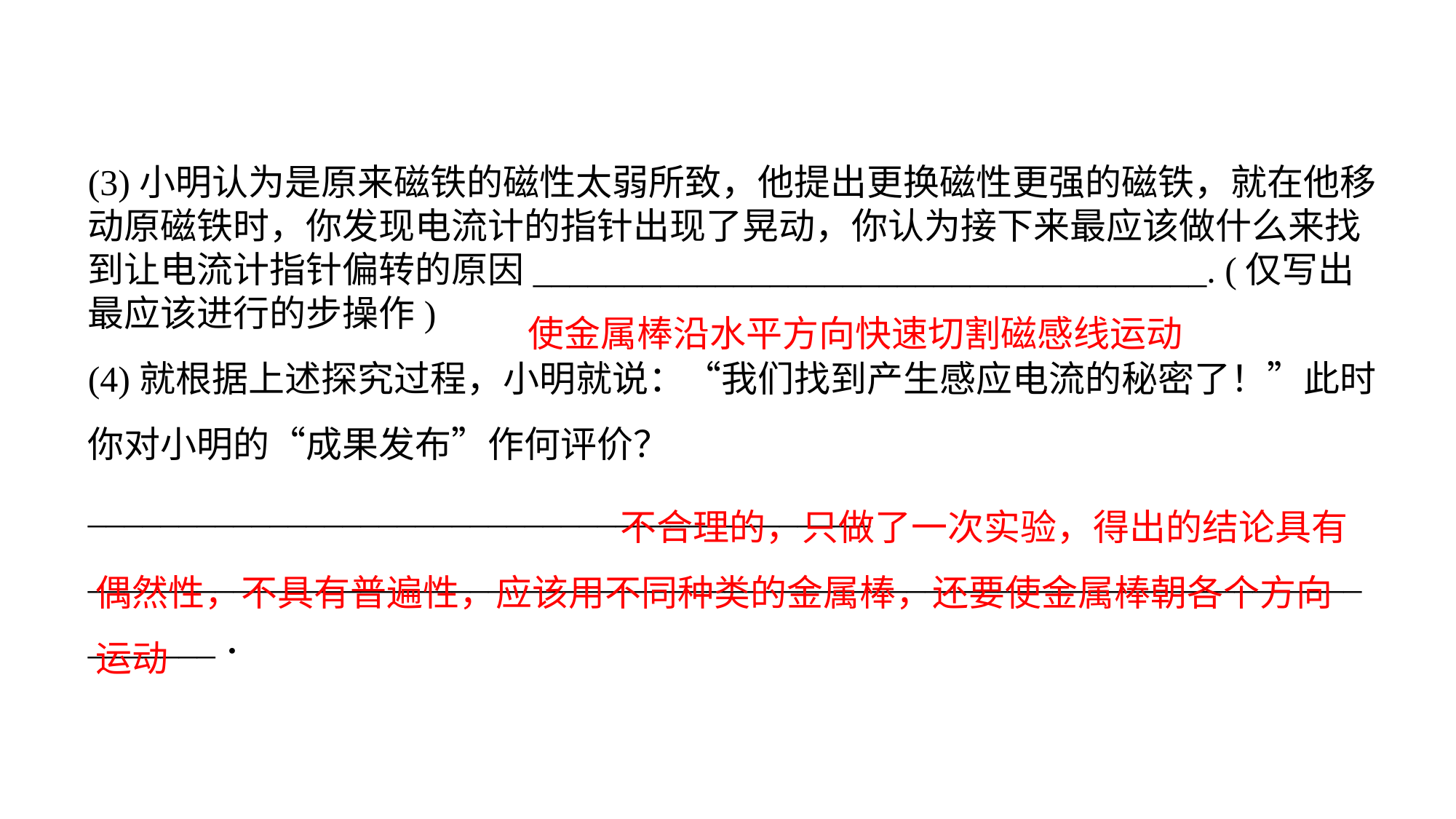

(3)小明认为是原来磁铁的磁性太弱所致，他提出更换磁性更强的磁铁，就在他移动原磁铁时，你发现电流计的指针出现了晃动，你认为接下来最应该做什么来找到让电流计指针偏转的原因_____________________________________. (仅写出最应该进行的步操作)(4)就根据上述探究过程，小明就说：“我们找到产生感应电流的秘密了！”此时你对小明的“成果发布”作何评价？___________________________________________
_____________________________________________________________________________．
使金属棒沿水平方向快速切割磁感线运动
                                                               不合理的，只做了一次实验，得出的结论具有偶然性，不具有普遍性，应该用不同种类的金属棒，还要使金属棒朝各个方向运动